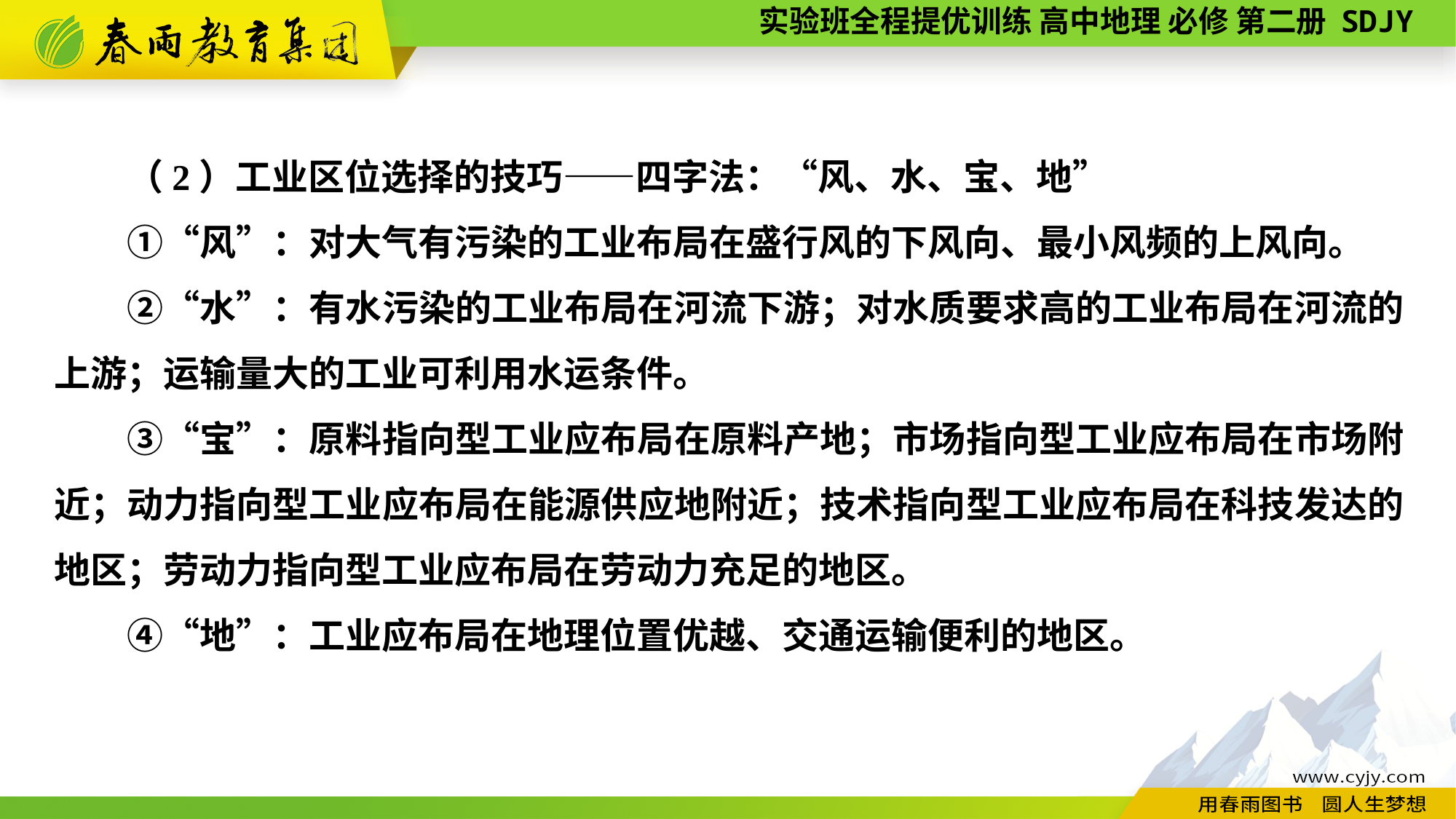

（2）工业区位选择的技巧——四字法：“风、水、宝、地”
　　①“风”：对大气有污染的工业布局在盛行风的下风向、最小风频的上风向。
　　②“水”：有水污染的工业布局在河流下游；对水质要求高的工业布局在河流的上游；运输量大的工业可利用水运条件。
　　③“宝”：原料指向型工业应布局在原料产地；市场指向型工业应布局在市场附近；动力指向型工业应布局在能源供应地附近；技术指向型工业应布局在科技发达的地区；劳动力指向型工业应布局在劳动力充足的地区。
　　④“地”：工业应布局在地理位置优越、交通运输便利的地区。